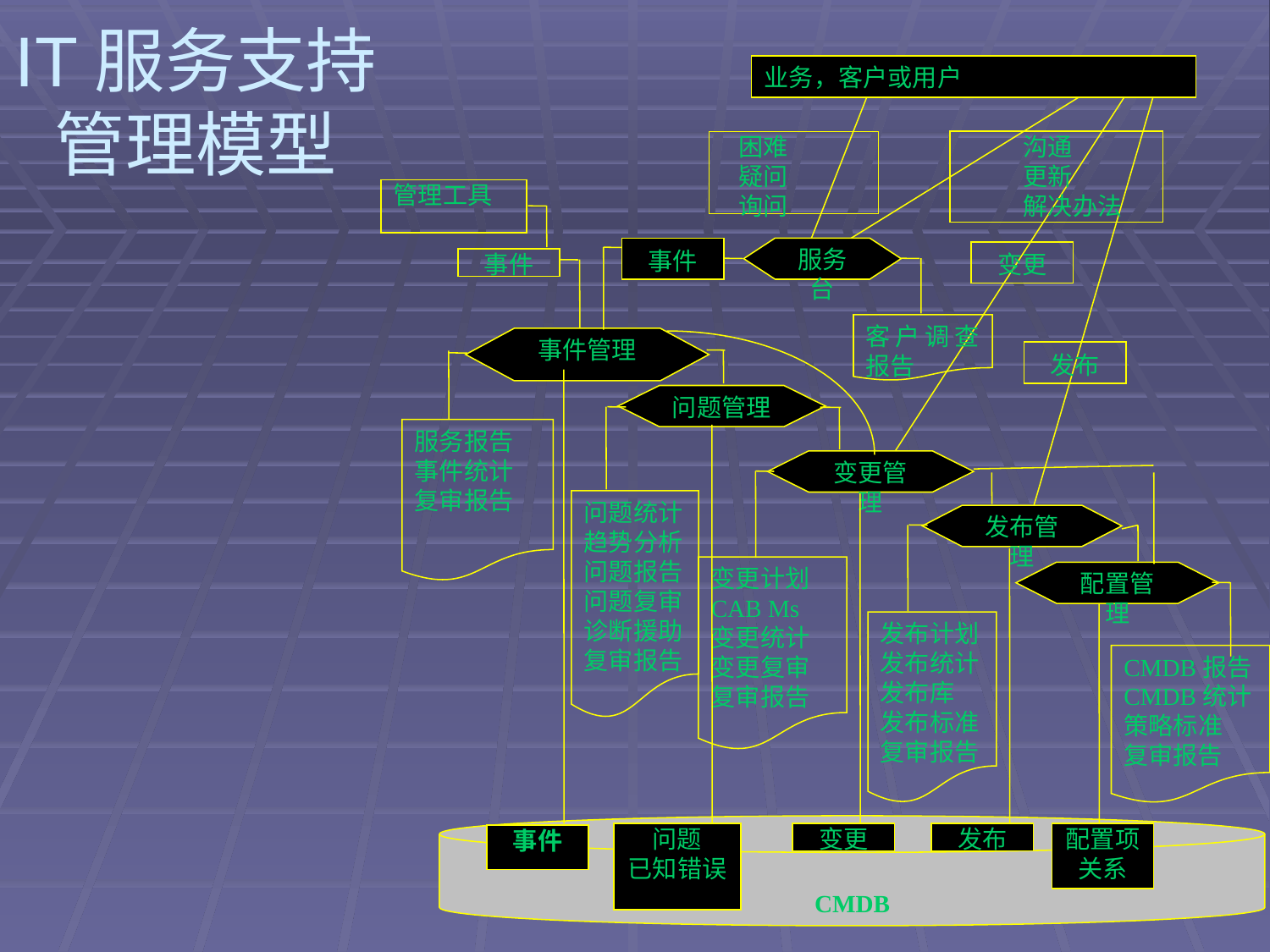

# IT服务支持管理模型
业务，客户或用户

          沟通
          更新
          解决办法
  困难
  疑问
  询问
管理工具

事件
服务台

变更

事件

客户调查报告
事件管理

发布

问题管理

服务报告
事件统计
复审报告

变更管理

问题统计
趋势分析
问题报告
问题复审
诊断援助
复审报告

发布管理

变更计划
CAB Ms
变更统计
变更复审
复审报告
配置管理

发布计划
发布统计
发布库
发布标准
复审报告
CMDB报告
CMDB统计
策略标准
复审报告

CMDB
问题
已知错误
变更
发布
配置项
关系
事件